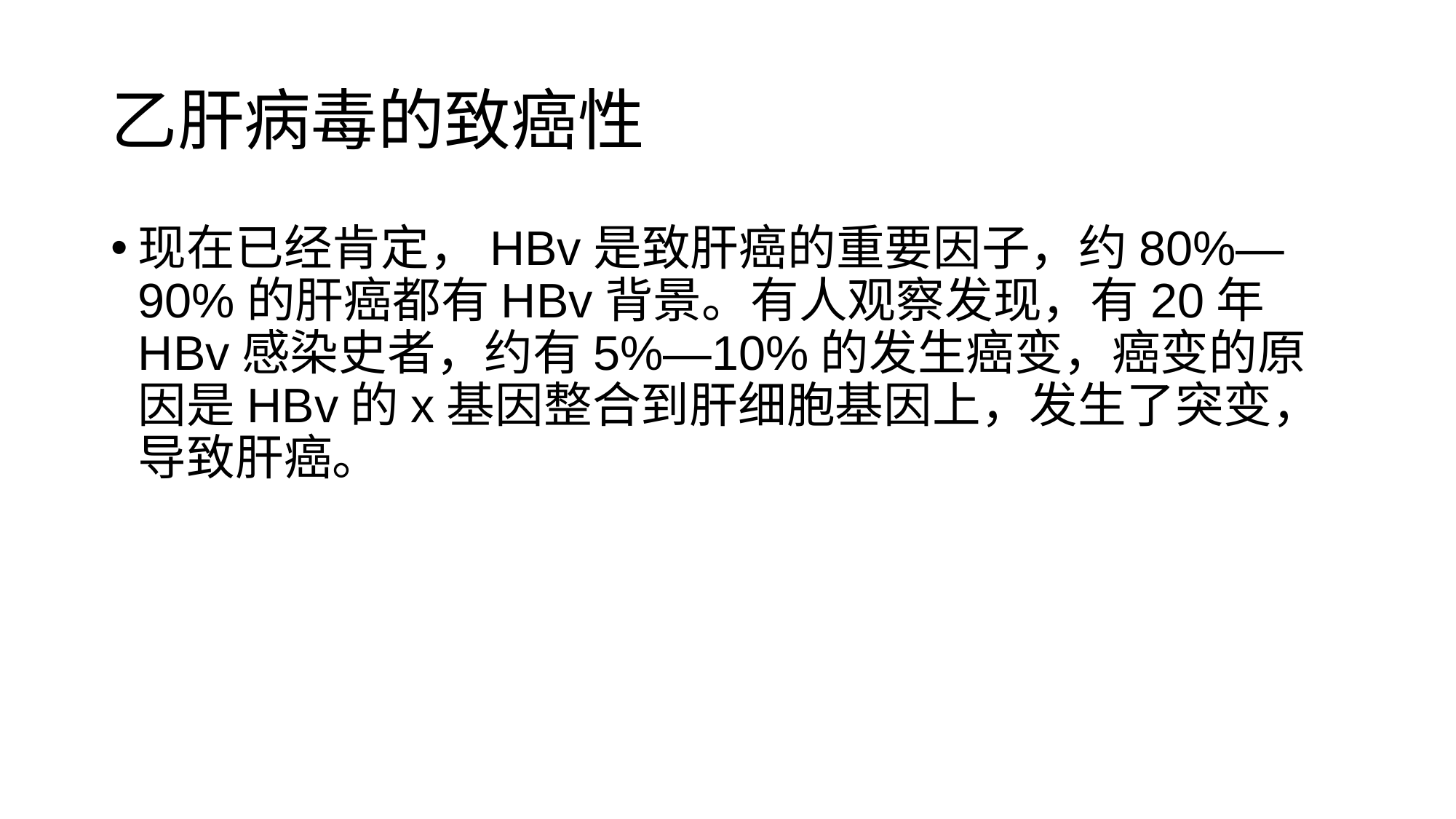

# 乙肝病毒的致癌性
现在已经肯定，HBv是致肝癌的重要因子，约80%—90%的肝癌都有HBv背景。有人观察发现，有20年HBv感染史者，约有5%—10%的发生癌变，癌变的原因是HBv的x基因整合到肝细胞基因上，发生了突变，导致肝癌。